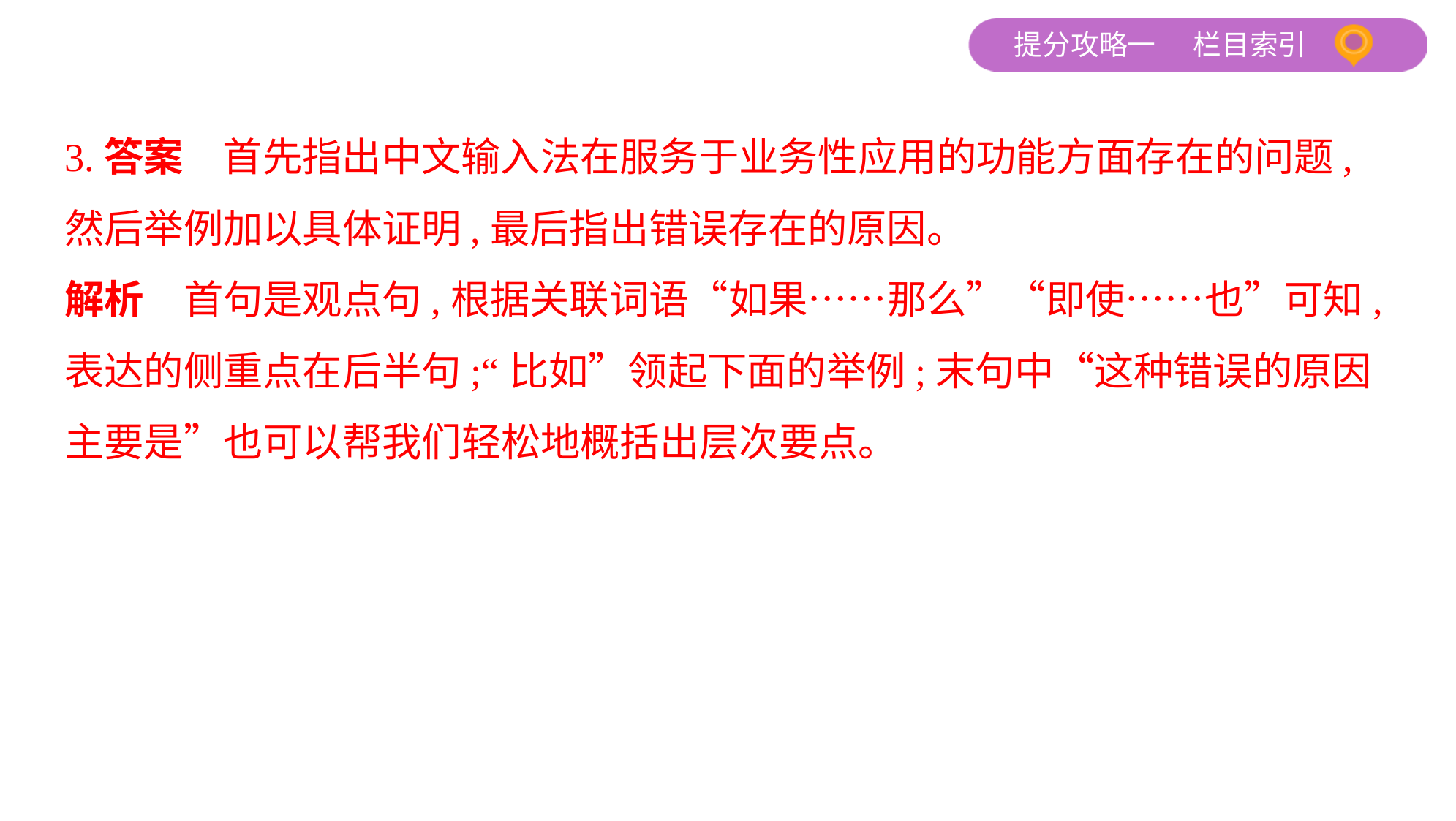

3.答案　首先指出中文输入法在服务于业务性应用的功能方面存在的问题,
然后举例加以具体证明,最后指出错误存在的原因。
解析　首句是观点句,根据关联词语“如果……那么”“即使……也”可知,
表达的侧重点在后半句;“比如”领起下面的举例;末句中“这种错误的原因
主要是”也可以帮我们轻松地概括出层次要点。